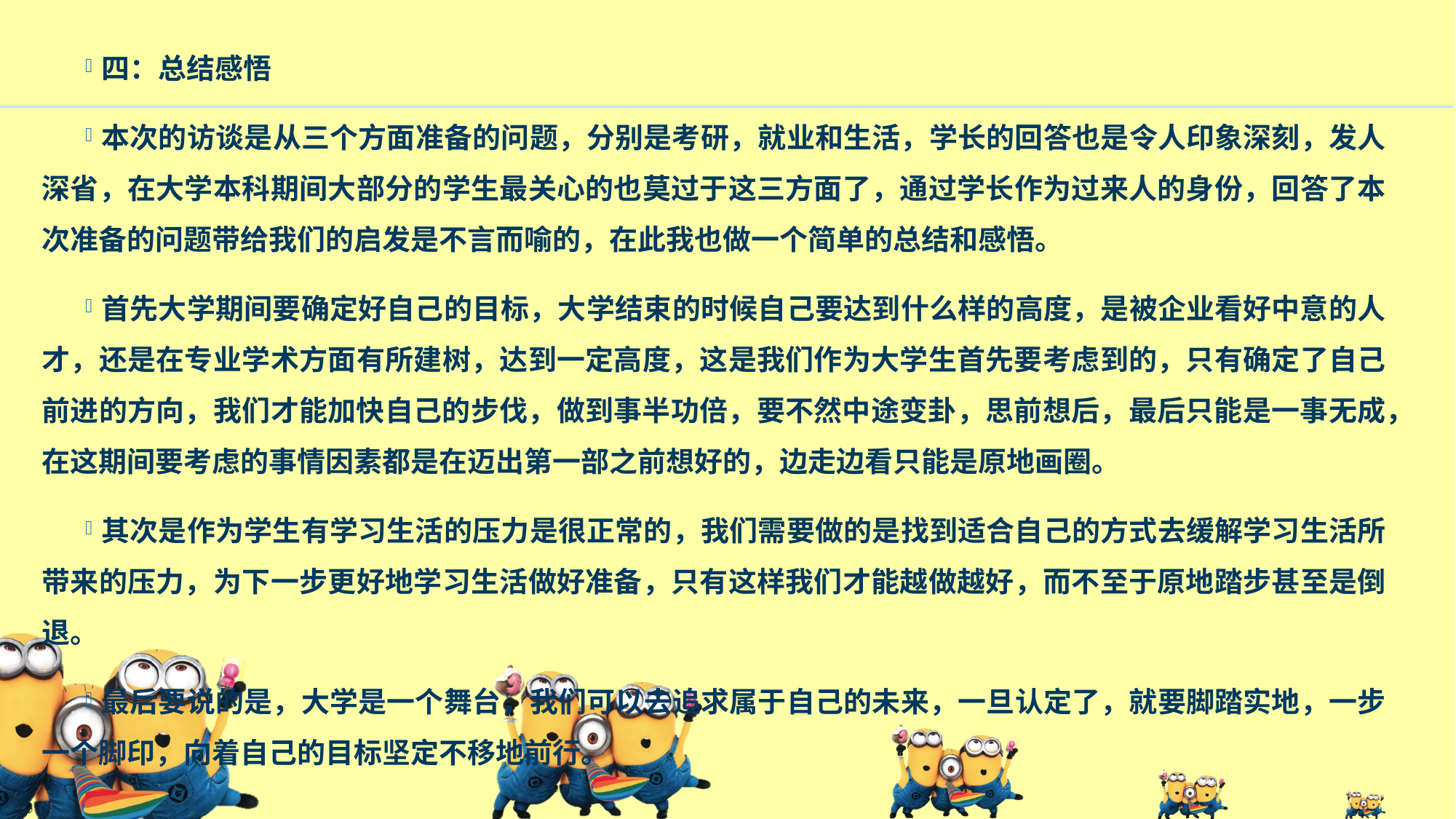

四：总结感悟
本次的访谈是从三个方面准备的问题，分别是考研，就业和生活，学长的回答也是令人印象深刻，发人深省，在大学本科期间大部分的学生最关心的也莫过于这三方面了，通过学长作为过来人的身份，回答了本次准备的问题带给我们的启发是不言而喻的，在此我也做一个简单的总结和感悟。
首先大学期间要确定好自己的目标，大学结束的时候自己要达到什么样的高度，是被企业看好中意的人才，还是在专业学术方面有所建树，达到一定高度，这是我们作为大学生首先要考虑到的，只有确定了自己前进的方向，我们才能加快自己的步伐，做到事半功倍，要不然中途变卦，思前想后，最后只能是一事无成，在这期间要考虑的事情因素都是在迈出第一部之前想好的，边走边看只能是原地画圈。
其次是作为学生有学习生活的压力是很正常的，我们需要做的是找到适合自己的方式去缓解学习生活所带来的压力，为下一步更好地学习生活做好准备，只有这样我们才能越做越好，而不至于原地踏步甚至是倒退。
最后要说的是，大学是一个舞台，我们可以去追求属于自己的未来，一旦认定了，就要脚踏实地，一步一个脚印，向着自己的目标坚定不移地前行。